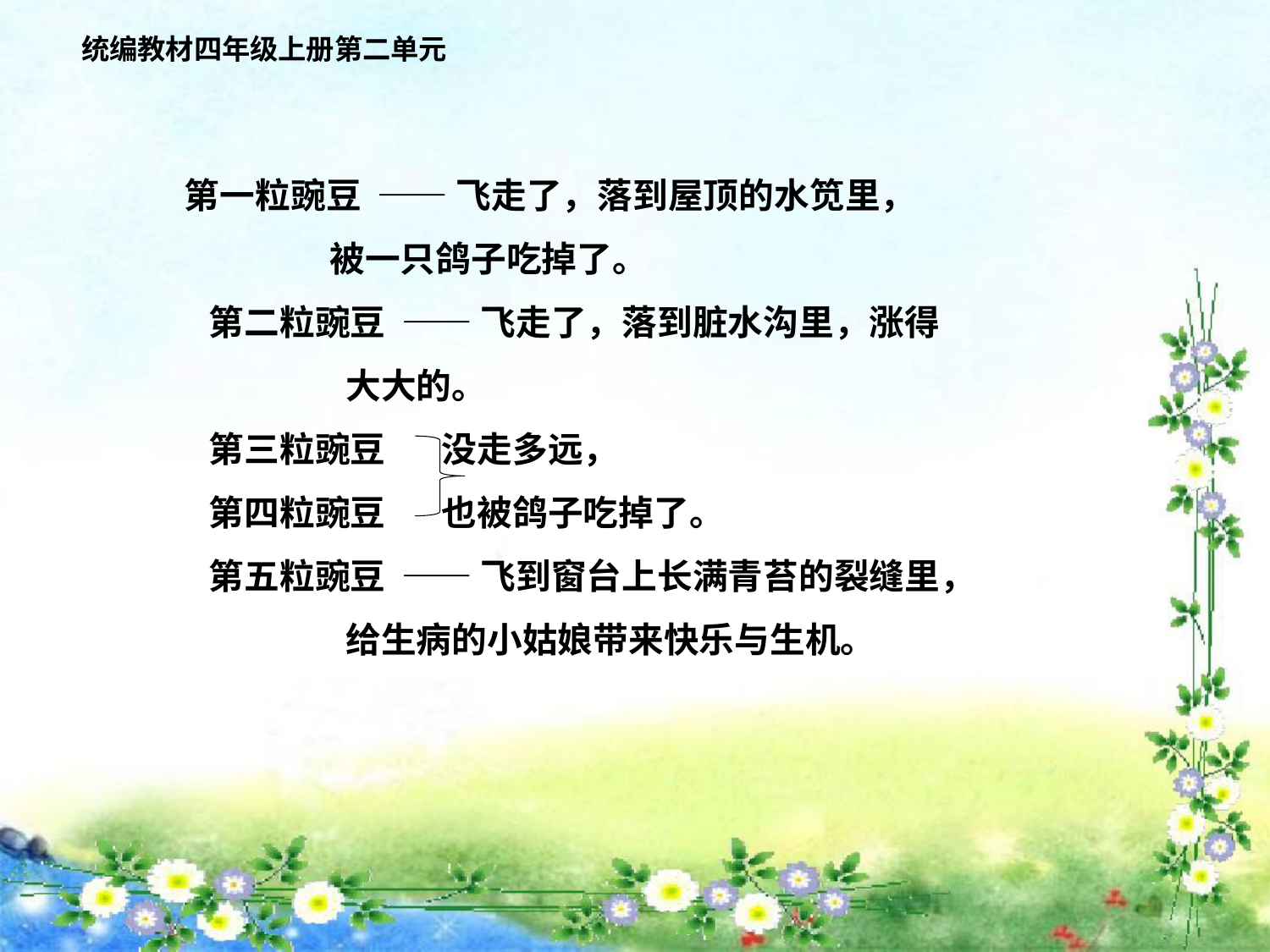

统编教材四年级上册第二单元
第一粒豌豆  —— 飞走了，落到屋顶的水笕里，
                 被一只鸽子吃掉了。
  第二粒豌豆  —— 飞走了，落到脏水沟里，涨得
                   大大的。
  第三粒豌豆       没走多远，
  第四粒豌豆       也被鸽子吃掉了。
  第五粒豌豆  —— 飞到窗台上长满青苔的裂缝里，
                   给生病的小姑娘带来快乐与生机。